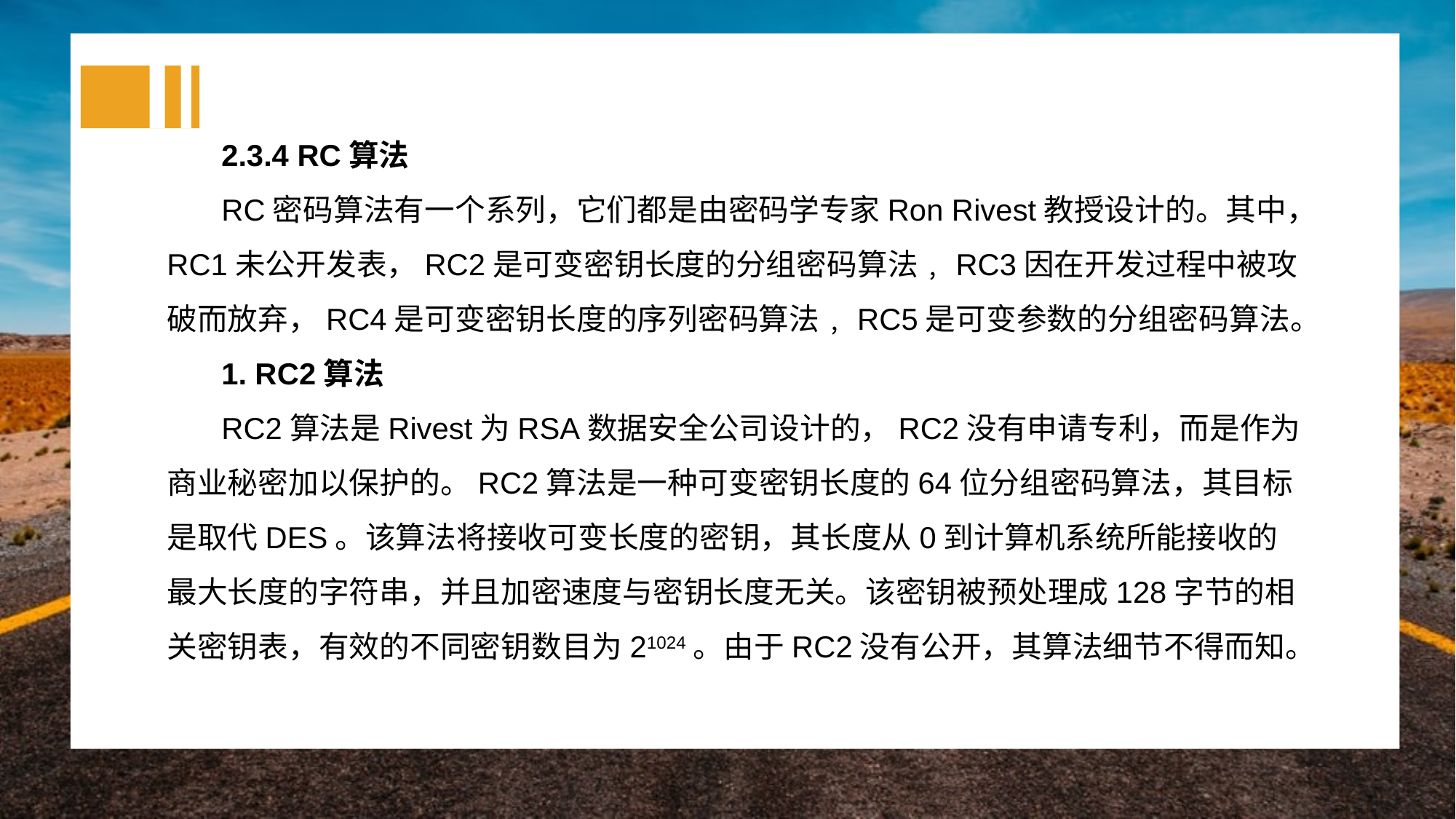

2.3.4 RC算法
RC密码算法有一个系列，它们都是由密码学专家Ron Rivest教授设计的。其中，RC1未公开发表，RC2是可变密钥长度的分组密码算法﹐RC3因在开发过程中被攻破而放弃，RC4是可变密钥长度的序列密码算法﹐RC5是可变参数的分组密码算法。
1. RC2算法
RC2算法是Rivest为RSA数据安全公司设计的，RC2没有申请专利，而是作为商业秘密加以保护的。RC2算法是一种可变密钥长度的64位分组密码算法，其目标是取代DES。该算法将接收可变长度的密钥，其长度从0到计算机系统所能接收的最大长度的字符串，并且加密速度与密钥长度无关。该密钥被预处理成128字节的相关密钥表，有效的不同密钥数目为21024。由于RC2没有公开，其算法细节不得而知。